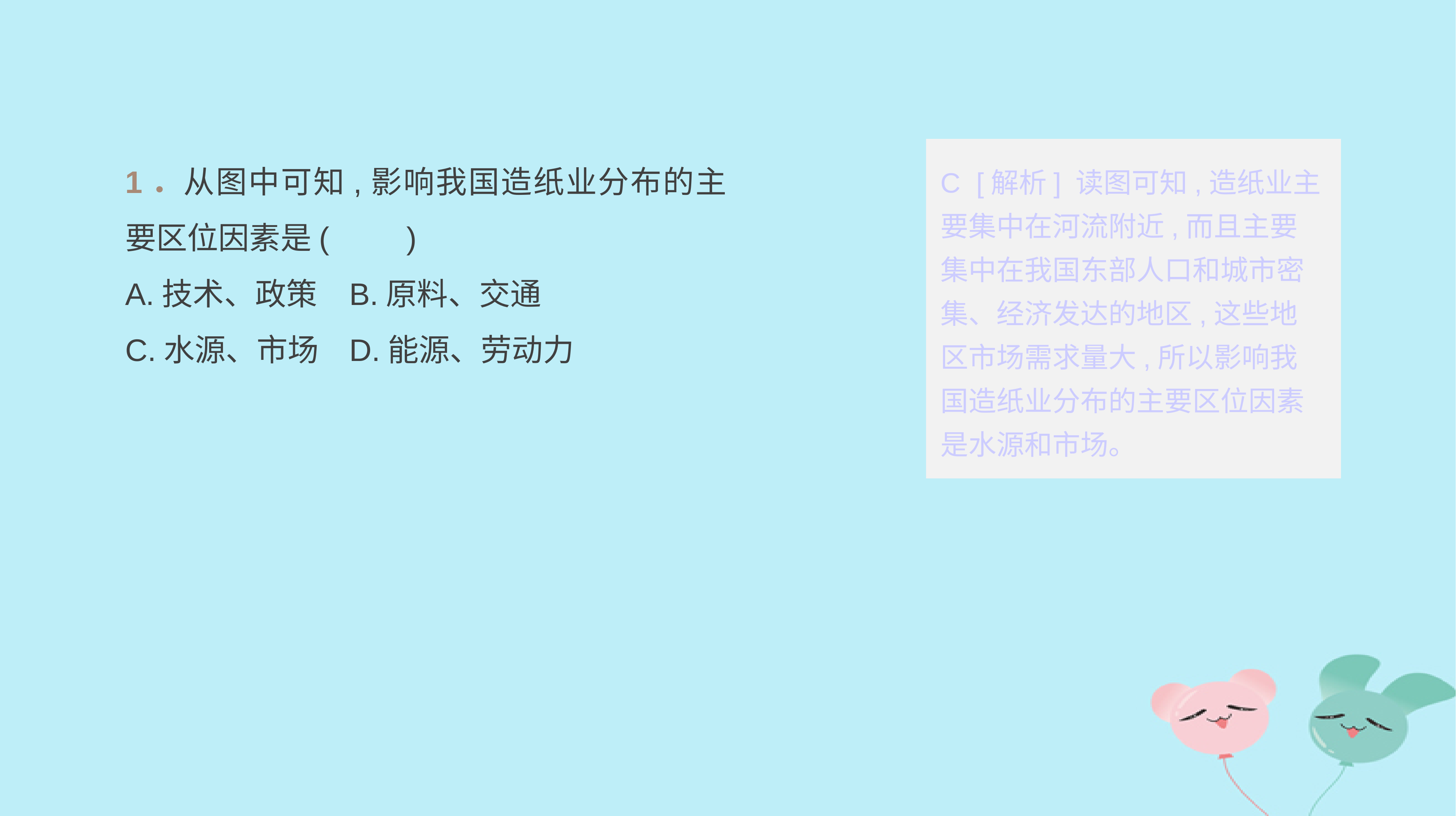

1．从图中可知,影响我国造纸业分布的主要区位因素是(　　)
A.技术、政策	B.原料、交通
C.水源、市场	D.能源、劳动力
C  [解析] 读图可知,造纸业主要集中在河流附近,而且主要集中在我国东部人口和城市密集、经济发达的地区,这些地区市场需求量大,所以影响我国造纸业分布的主要区位因素是水源和市场。